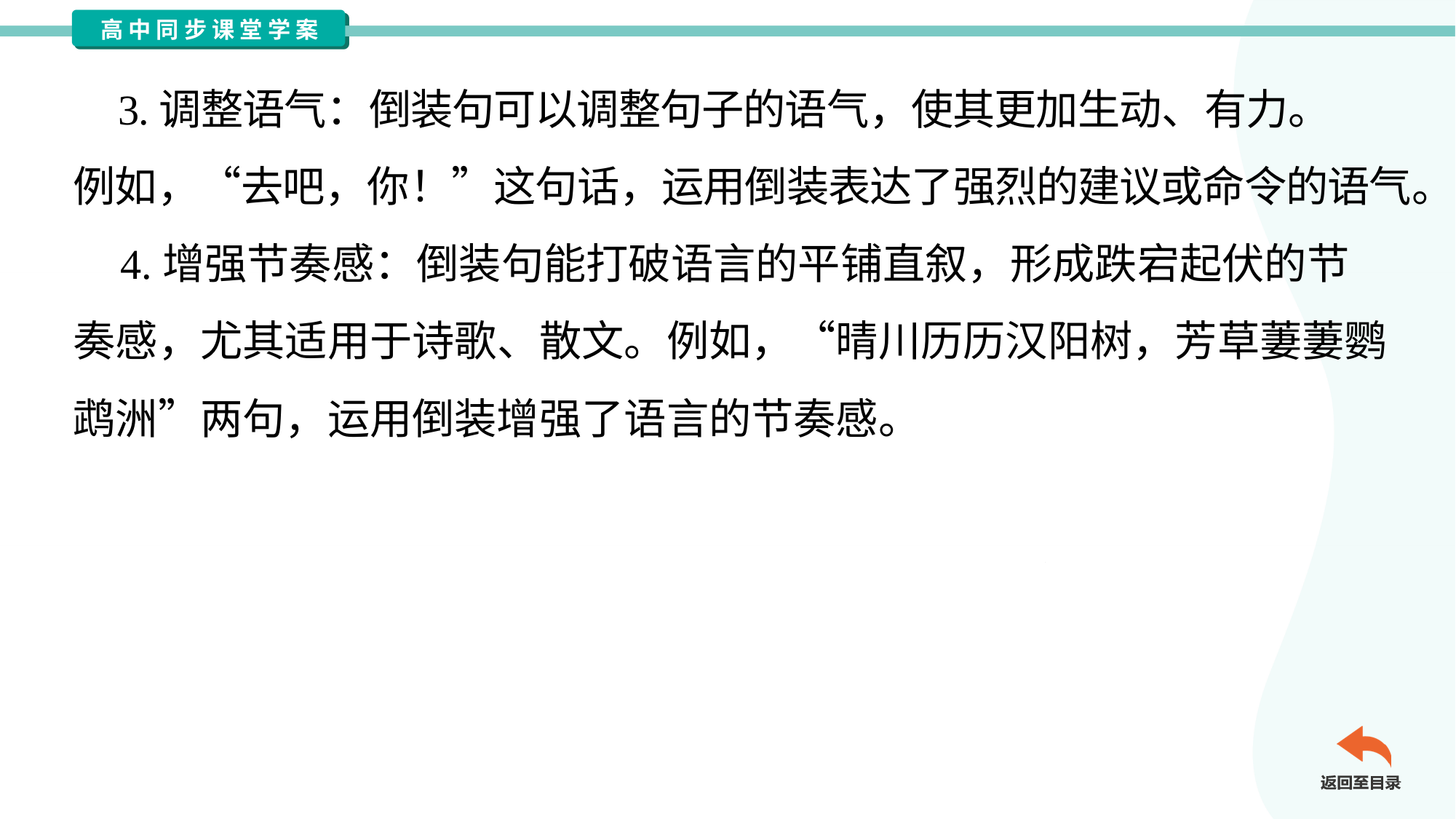

3.调整语气：倒装句可以调整句子的语气，使其更加生动、有力。
例如，“去吧，你！”这句话，运用倒装表达了强烈的建议或命令的语气。
    4.增强节奏感：倒装句能打破语言的平铺直叙，形成跌宕起伏的节
奏感，尤其适用于诗歌、散文。例如，“晴川历历汉阳树，芳草萋萋鹦
鹉洲”两句，运用倒装增强了语言的节奏感。